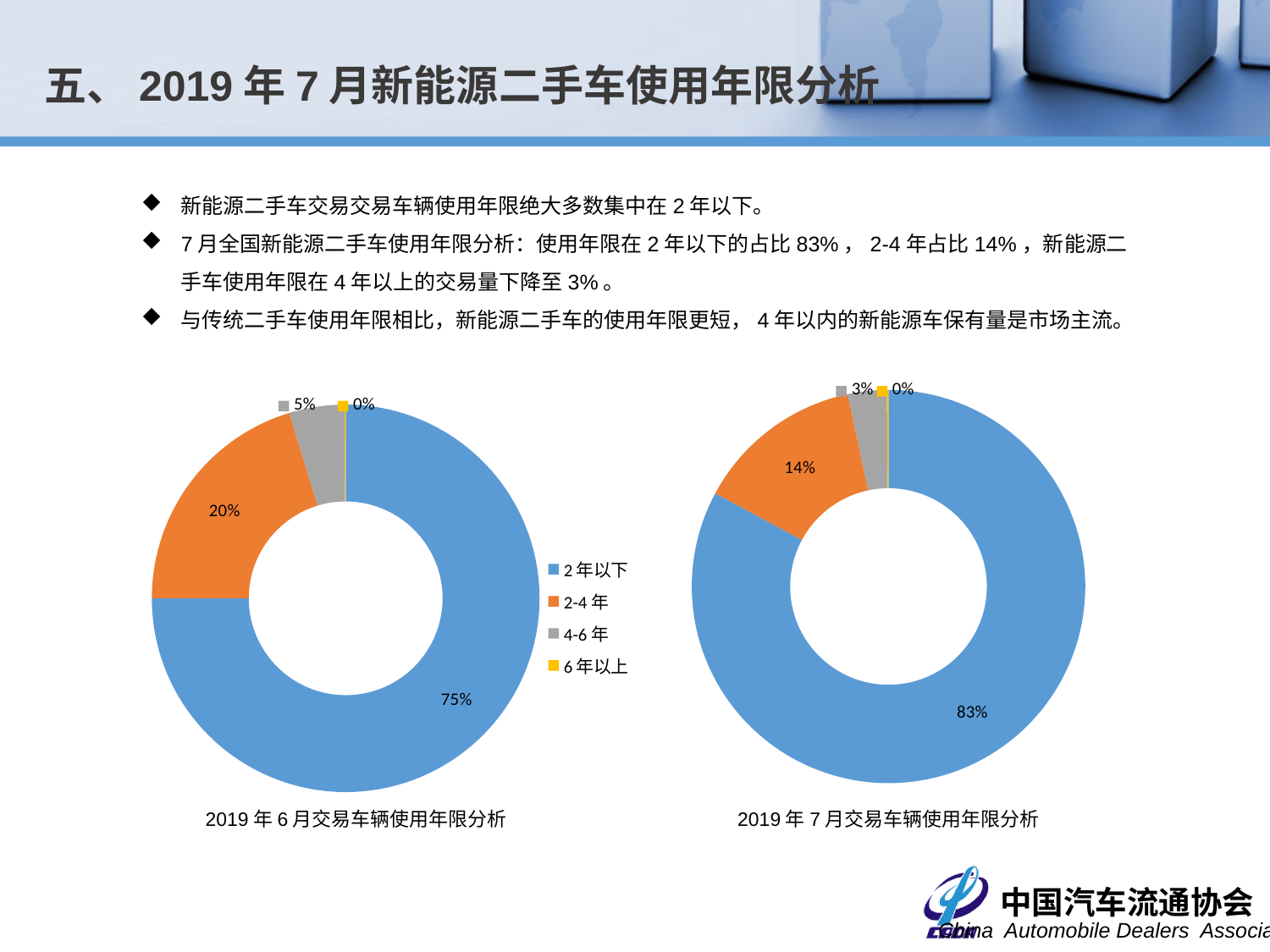

五、2019年7月新能源二手车使用年限分析
新能源二手车交易交易车辆使用年限绝大多数集中在2年以下。
7月全国新能源二手车使用年限分析：使用年限在2年以下的占比83%，2-4年占比14%，新能源二手车使用年限在4年以上的交易量下降至3%。
与传统二手车使用年限相比，新能源二手车的使用年限更短，4年以内的新能源车保有量是市场主流。

### Chart

| Category | 数量 |
|---|---|
| 2年以下 | 3795.0 |
| 2-4年 | 633.0 |
| 4-6年 | 146.0 |
| 6年以上 | 6.0 |

### Chart

| Category | 数量 |
|---|---|
| 2年以下 | 2510.0 |
| 2-4年 | 679.0 |
| 4-6年 | 154.0 |
| 6年以上 | 3.0 |

### Chart

| Category |
|---|
2019年6月交易车辆使用年限分析
2019年7月交易车辆使用年限分析